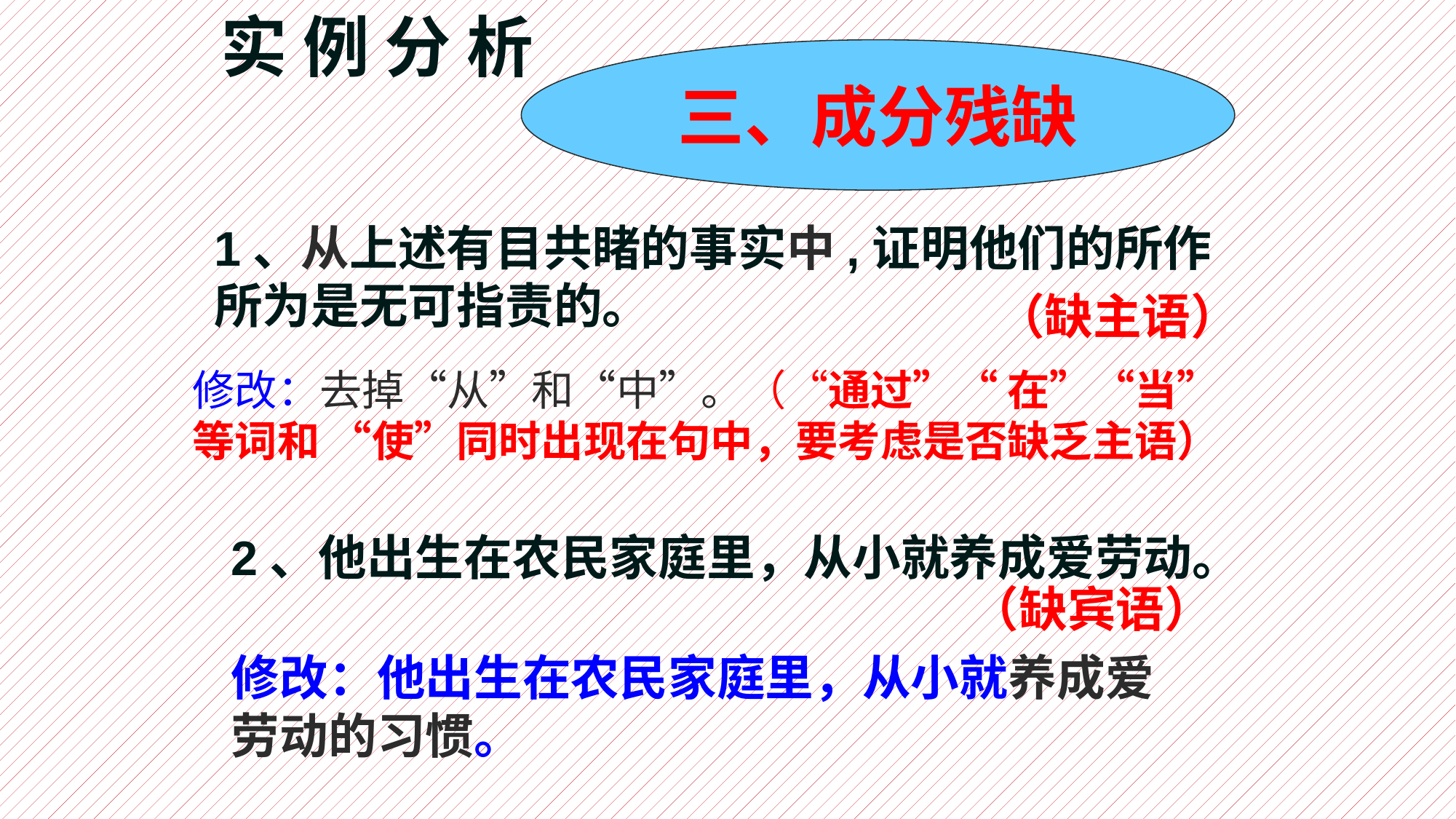

实 例 分 析
三、成分残缺

1、从上述有目共睹的事实中,证明他们的所作所为是无可指责的。
（缺主语）
修改：去掉“从”和“中”。（“通过”“ 在”“当”等词和 “使”同时出现在句中，要考虑是否缺乏主语）
2、他出生在农民家庭里，从小就养成爱劳动。
（缺宾语）
修改：他出生在农民家庭里，从小就养成爱劳动的习惯。